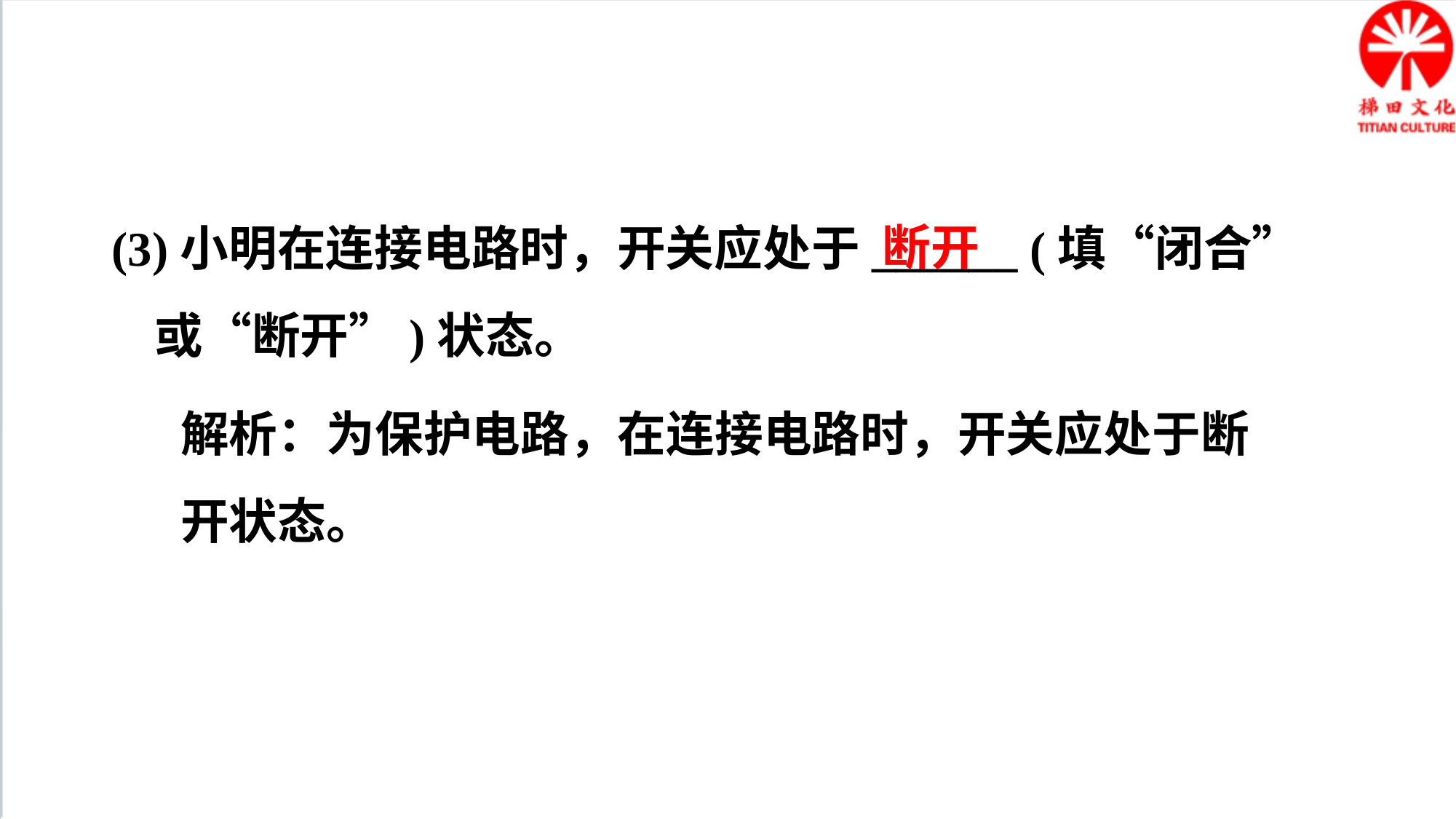

断开
(3)小明在连接电路时，开关应处于______ (填“闭合”或“断开”)状态。
解析：为保护电路，在连接电路时，开关应处于断开状态。